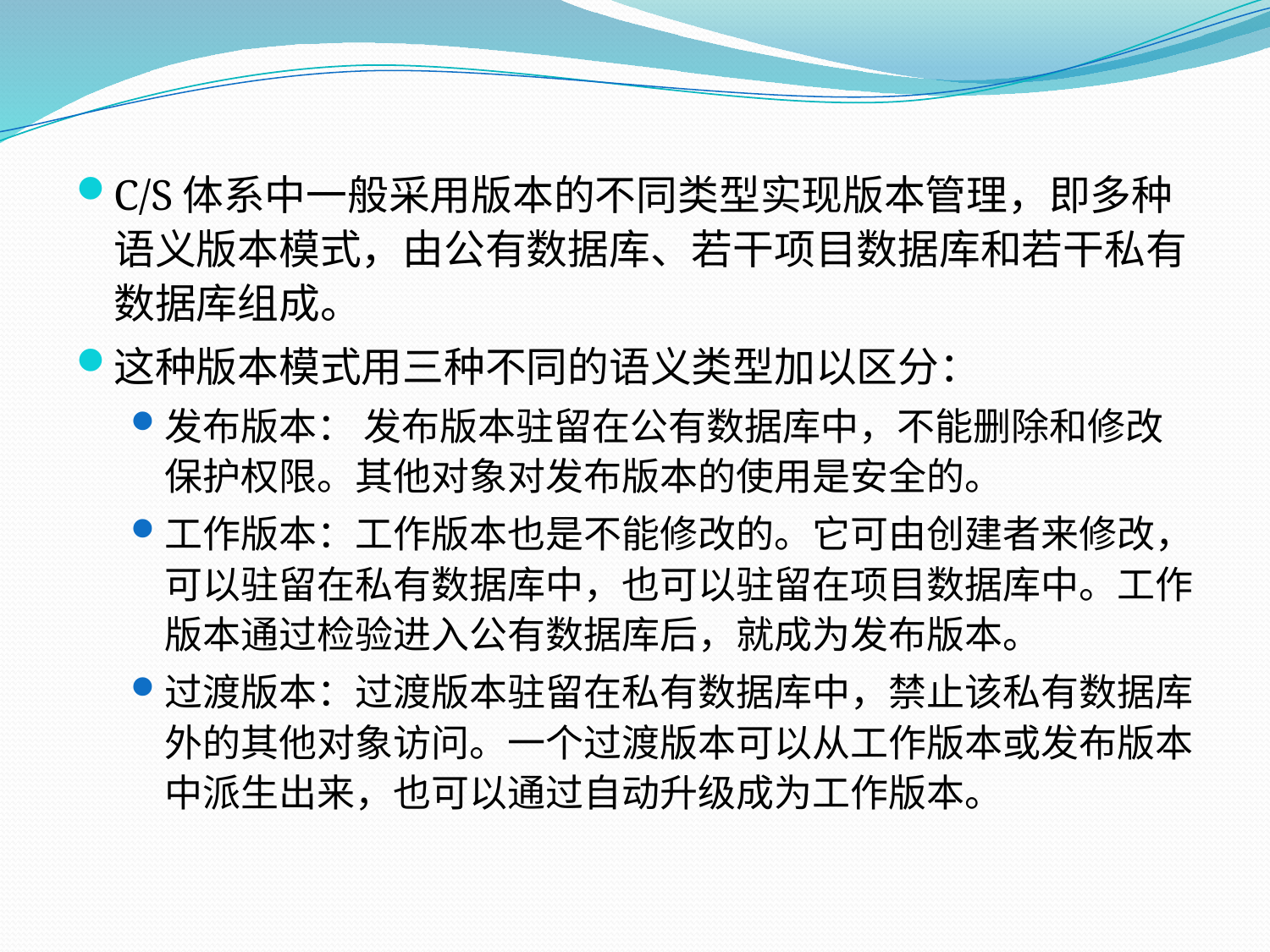

C/S体系中一般采用版本的不同类型实现版本管理，即多种语义版本模式，由公有数据库、若干项目数据库和若干私有数据库组成。
这种版本模式用三种不同的语义类型加以区分：
发布版本： 发布版本驻留在公有数据库中，不能删除和修改保护权限。其他对象对发布版本的使用是安全的。
工作版本：工作版本也是不能修改的。它可由创建者来修改，可以驻留在私有数据库中，也可以驻留在项目数据库中。工作版本通过检验进入公有数据库后，就成为发布版本。
过渡版本：过渡版本驻留在私有数据库中，禁止该私有数据库外的其他对象访问。一个过渡版本可以从工作版本或发布版本中派生出来，也可以通过自动升级成为工作版本。